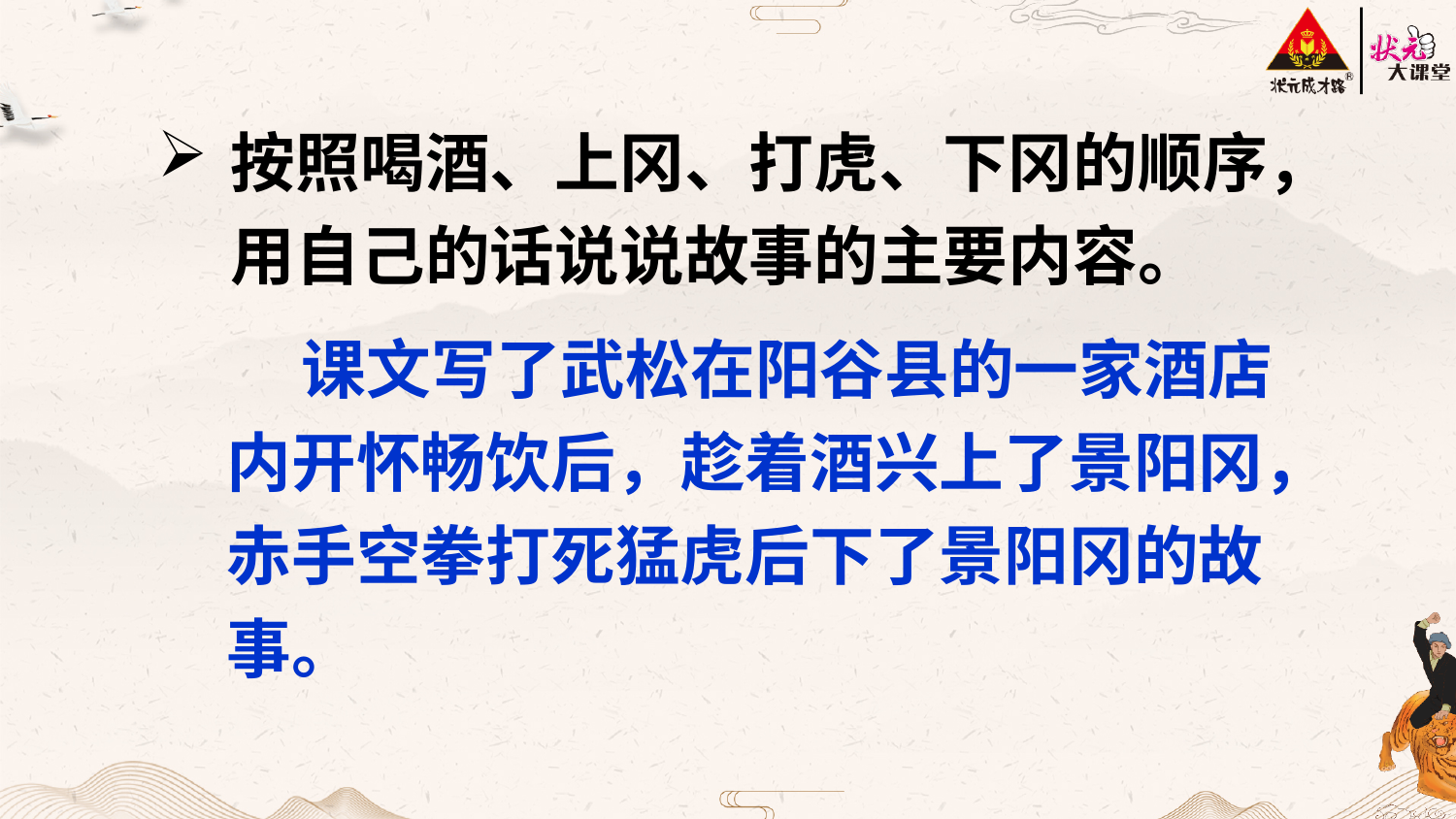

按照喝酒、上冈、打虎、下冈的顺序，用自己的话说说故事的主要内容。
    课文写了武松在阳谷县的一家酒店内开怀畅饮后，趁着酒兴上了景阳冈，赤手空拳打死猛虎后下了景阳冈的故事。